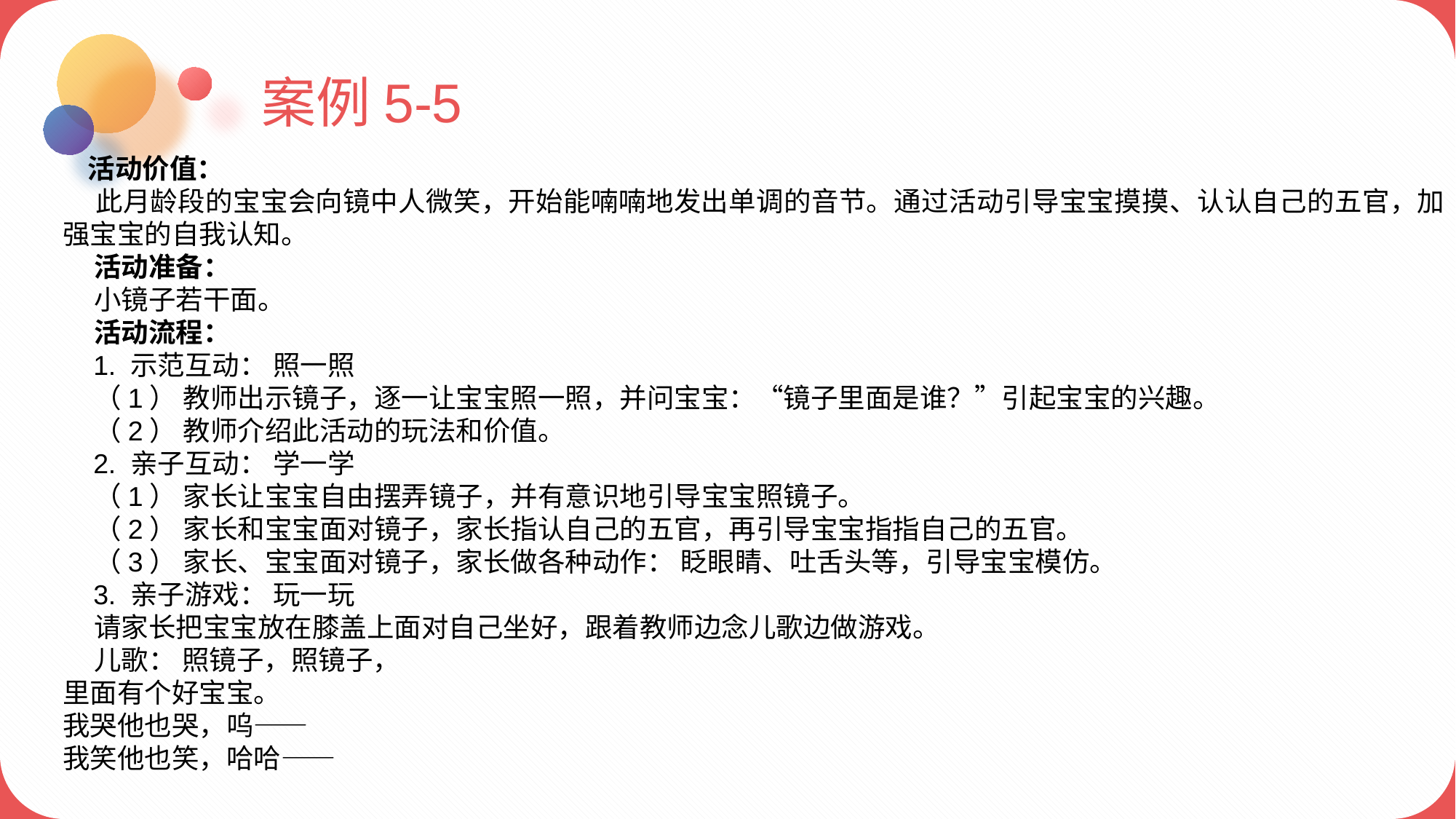

案例5-5
   活动价值：
    此月龄段的宝宝会向镜中人微笑，开始能喃喃地发出单调的音节。通过活动引导宝宝摸摸、认认自己的五官，加强宝宝的自我认知。
    活动准备：
    小镜子若干面。
    活动流程：
    1. 示范互动： 照一照
    （1） 教师出示镜子，逐一让宝宝照一照，并问宝宝：“镜子里面是谁？”引起宝宝的兴趣。
    （2） 教师介绍此活动的玩法和价值。
    2. 亲子互动： 学一学
    （1） 家长让宝宝自由摆弄镜子，并有意识地引导宝宝照镜子。
    （2） 家长和宝宝面对镜子，家长指认自己的五官，再引导宝宝指指自己的五官。
    （3） 家长、宝宝面对镜子，家长做各种动作： 眨眼睛、吐舌头等，引导宝宝模仿。
    3. 亲子游戏： 玩一玩
    请家长把宝宝放在膝盖上面对自己坐好，跟着教师边念儿歌边做游戏。
    儿歌： 照镜子，照镜子，
里面有个好宝宝。
我哭他也哭，呜——
我笑他也笑，哈哈——